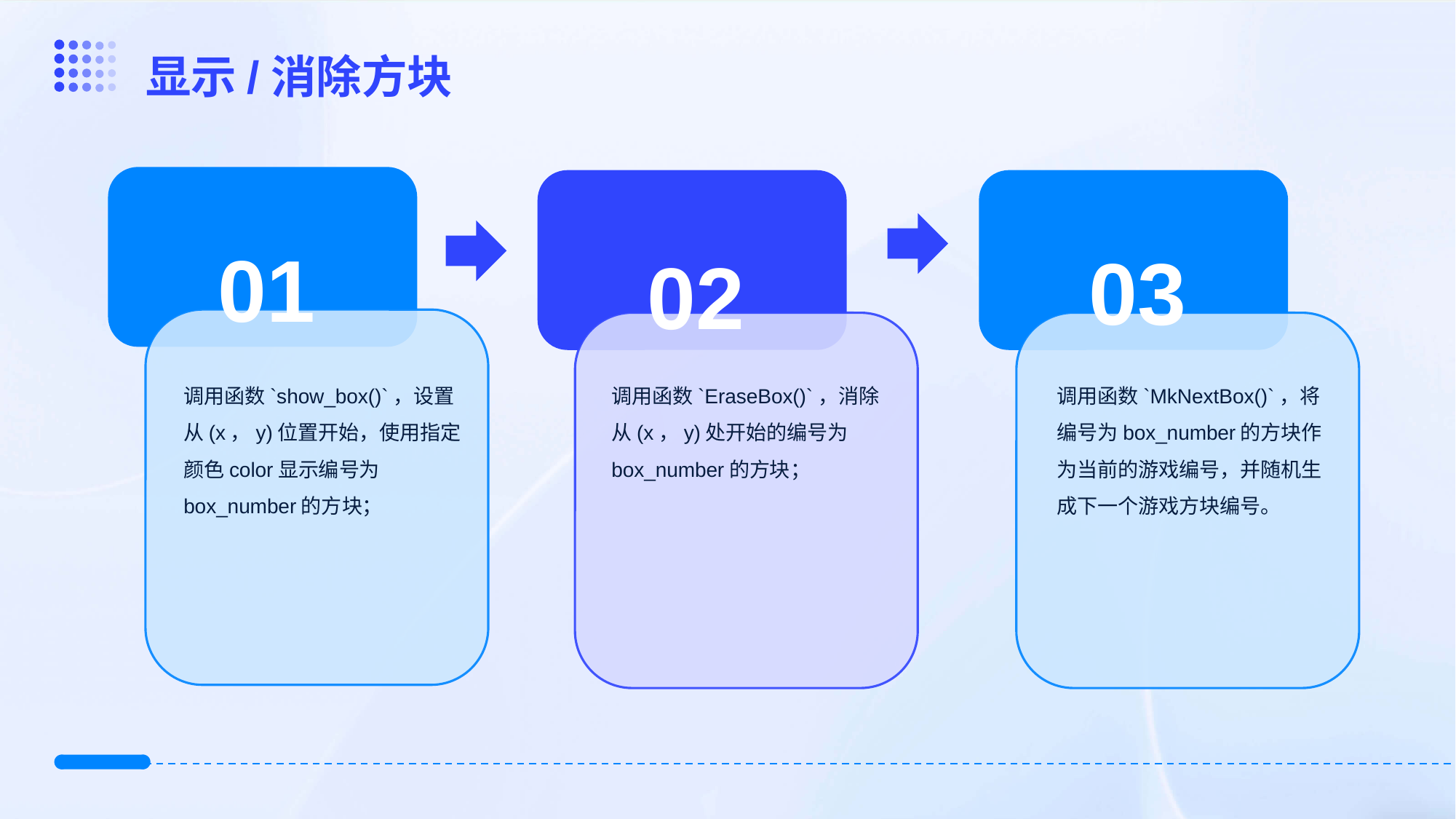

显示/消除方块

01
03
02

调用函数`show_box()`，设置从(x，y)位置开始，使用指定颜色color显示编号为box_number的方块；
调用函数`EraseBox()`，消除从(x，y)处开始的编号为box_number的方块；
调用函数`MkNextBox()`，将编号为box_number的方块作为当前的游戏编号，并随机生成下一个游戏方块编号。